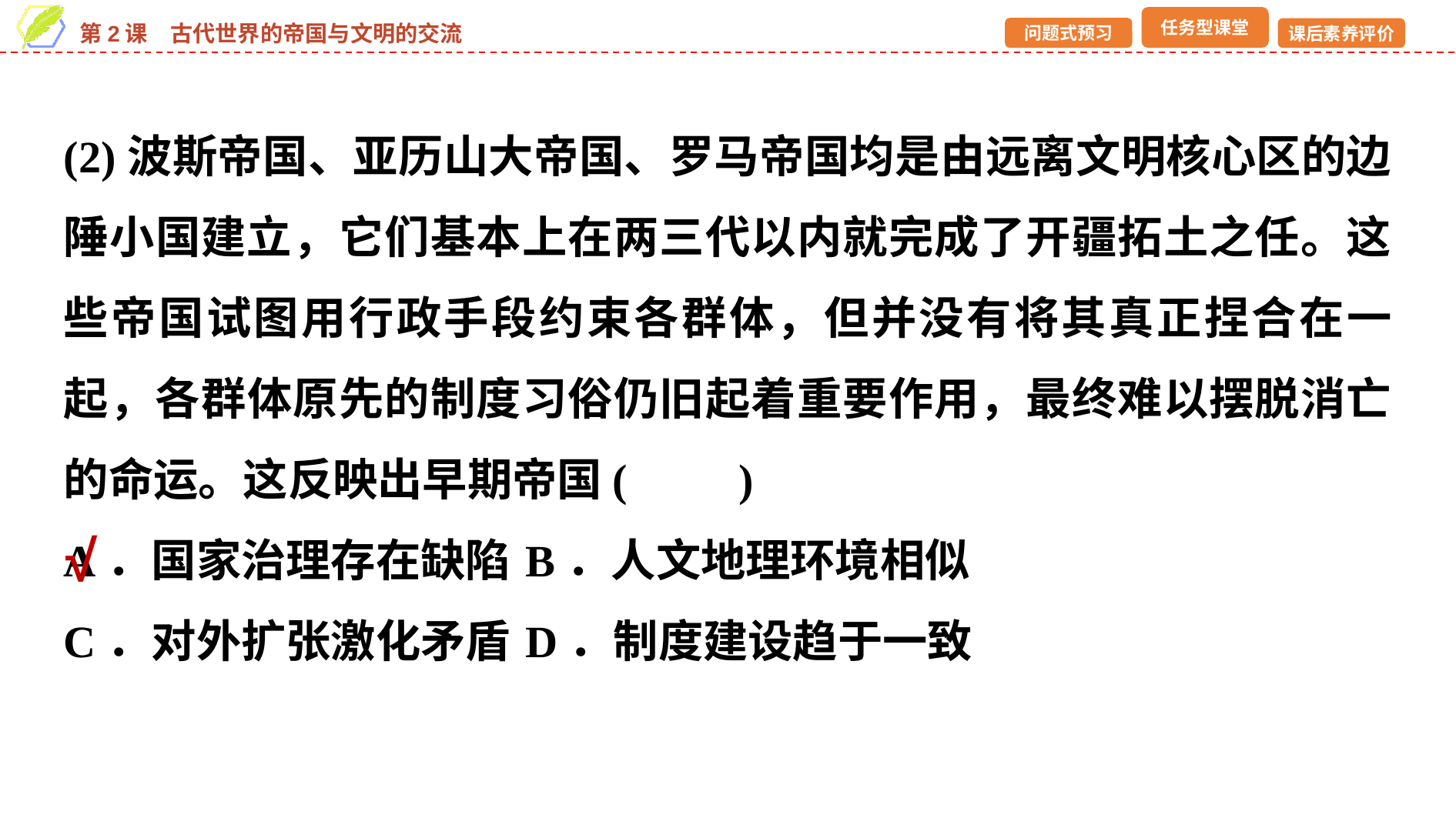

(2)波斯帝国、亚历山大帝国、罗马帝国均是由远离文明核心区的边陲小国建立，它们基本上在两三代以内就完成了开疆拓土之任。这些帝国试图用行政手段约束各群体，但并没有将其真正捏合在一起，各群体原先的制度习俗仍旧起着重要作用，最终难以摆脱消亡的命运。这反映出早期帝国(　　)
A．国家治理存在缺陷	B．人文地理环境相似
C．对外扩张激化矛盾	D．制度建设趋于一致
√